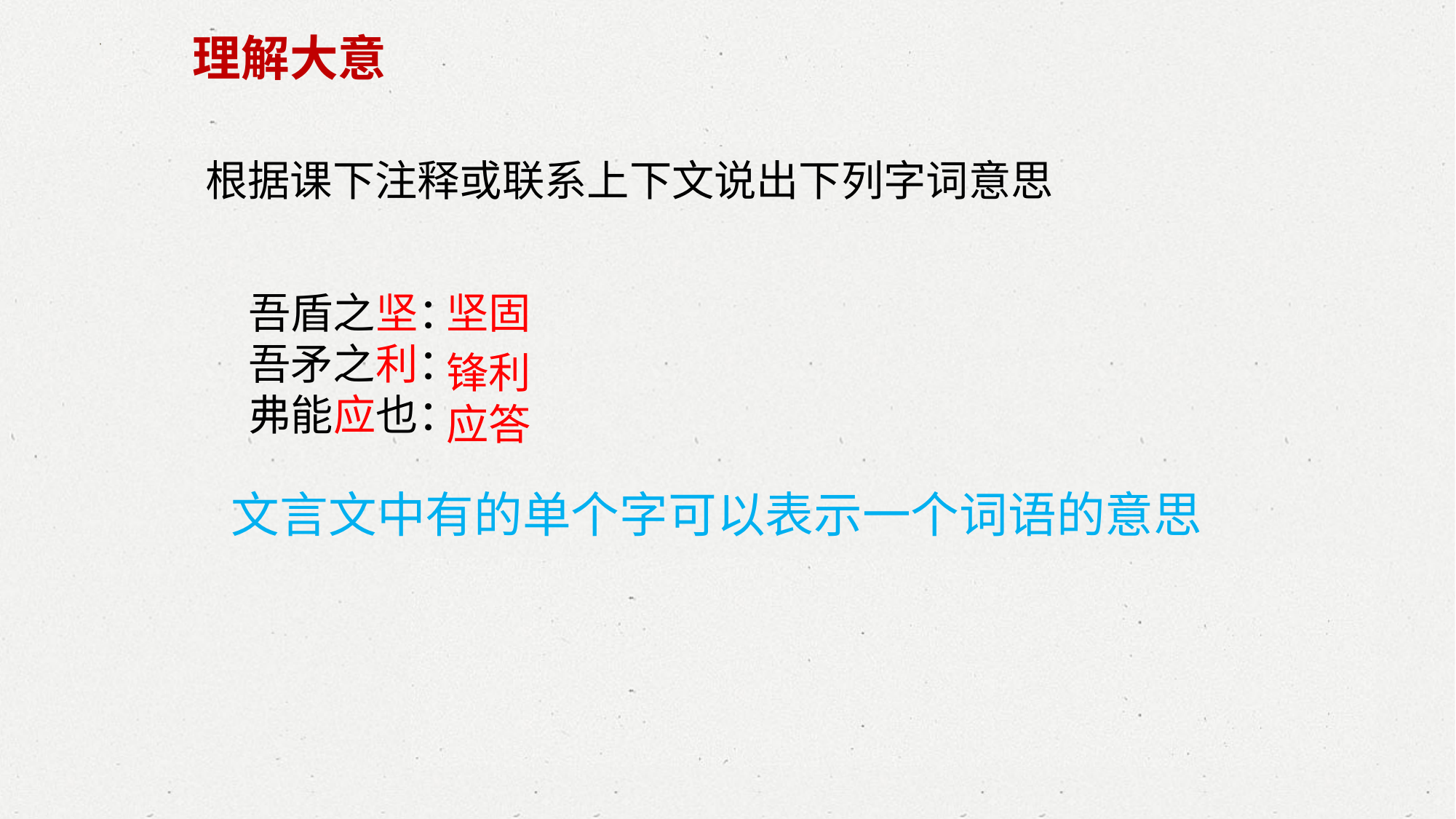

理解大意

根据课下注释或联系上下文说出下列字词意思

吾盾之坚：
吾矛之利：
弗能应也：
坚固
锋利
应答
文言文中有的单个字可以表示一个词语的意思